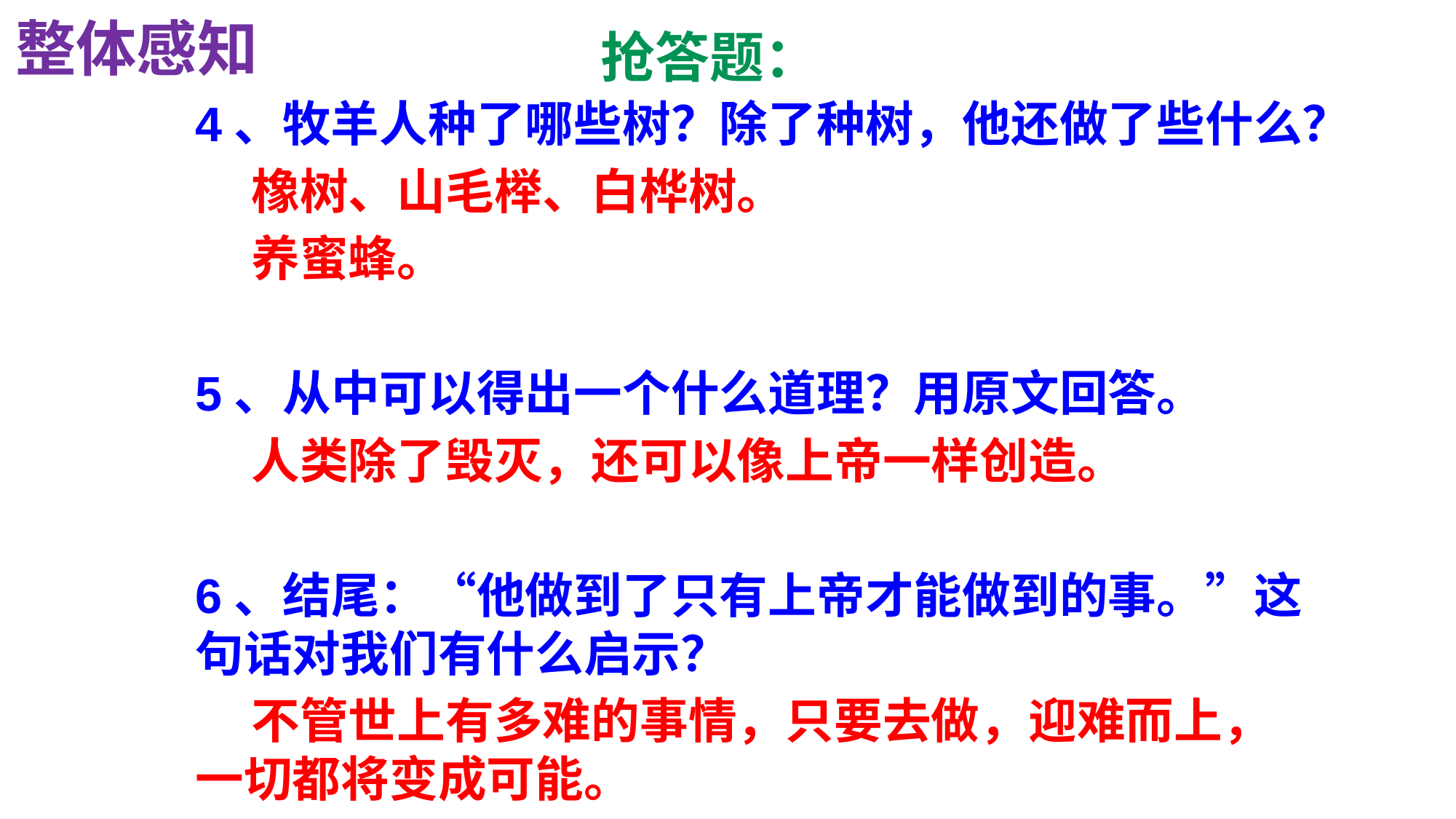

整体感知
 抢答题：
4、牧羊人种了哪些树？除了种树，他还做了些什么？
    橡树、山毛榉、白桦树。
    养蜜蜂。

5、从中可以得出一个什么道理？用原文回答。
    人类除了毁灭，还可以像上帝一样创造。

6、结尾：“他做到了只有上帝才能做到的事。”这句话对我们有什么启示？
    不管世上有多难的事情，只要去做，迎难而上，一切都将变成可能。